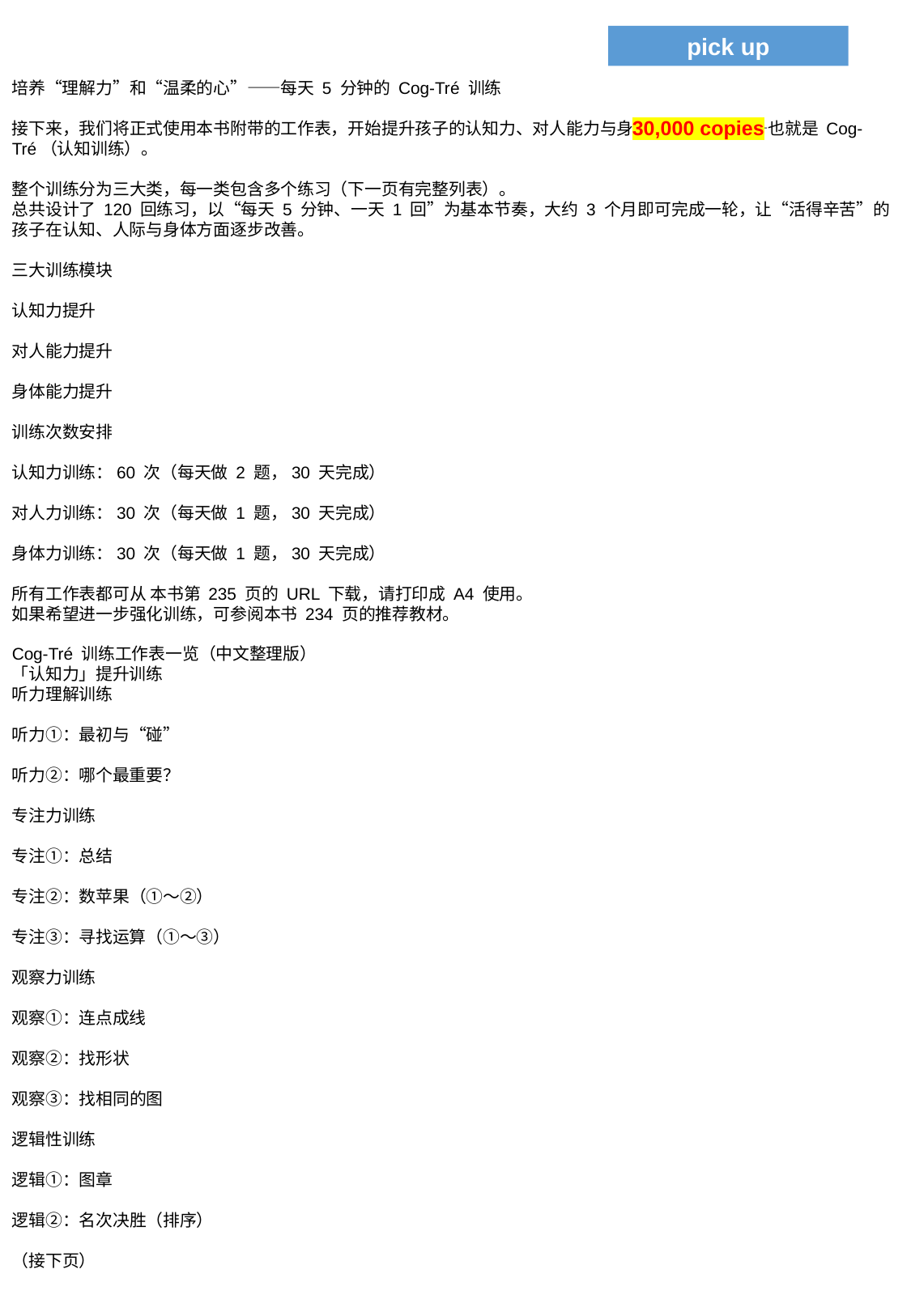

pick up
培养“理解力”和“温柔的心”——每天 5 分钟的 Cog-Tré 训练

接下来，我们将正式使用本书附带的工作表，开始提升孩子的认知力、对人能力与身体能力的训练——也就是 Cog-Tré（认知训练）。

整个训练分为三大类，每一类包含多个练习（下一页有完整列表）。
总共设计了 120 回练习，以“每天 5 分钟、一天 1 回”为基本节奏，大约 3 个月即可完成一轮，让“活得辛苦”的孩子在认知、人际与身体方面逐步改善。

三大训练模块

认知力提升

对人能力提升

身体能力提升

训练次数安排

认知力训练：60 次（每天做 2 题，30 天完成）

对人力训练：30 次（每天做 1 题，30 天完成）

身体力训练：30 次（每天做 1 题，30 天完成）

所有工作表都可从 本书第 235 页的 URL 下载，请打印成 A4 使用。
如果希望进一步强化训练，可参阅本书 234 页的推荐教材。

Cog-Tré 训练工作表一览（中文整理版）
「认知力」提升训练
听力理解训练

听力①：最初与“碰”

听力②：哪个最重要？

专注力训练

专注①：总结

专注②：数苹果（①〜②）

专注③：寻找运算（①〜③）

观察力训练

观察①：连点成线

观察②：找形状

观察③：找相同的图

逻辑性训练

逻辑①：图章

逻辑②：名次决胜（排序）

（接下页）
30,000 copies
275